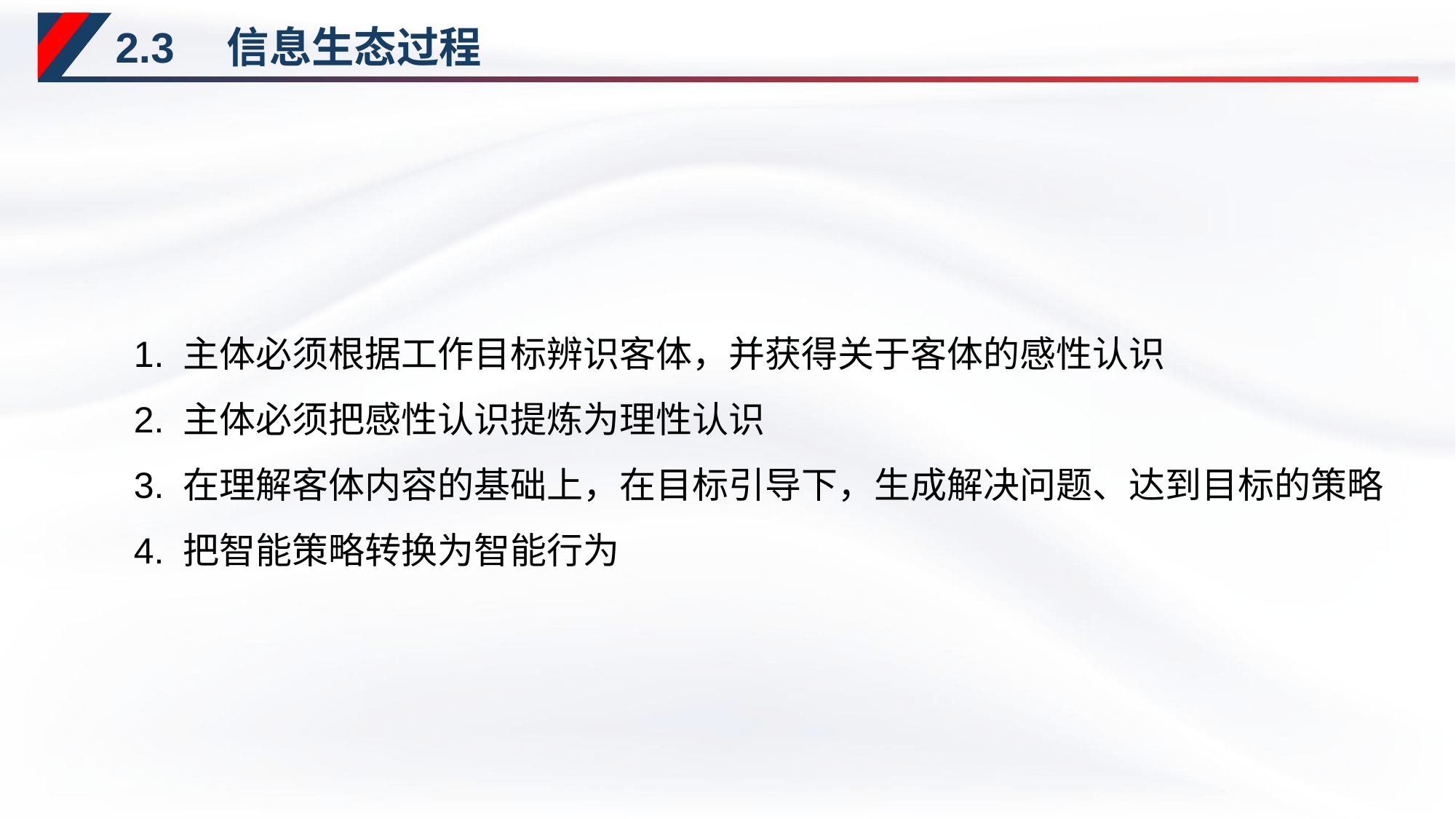

# 2.3　信息生态过程
1. 主体必须根据工作目标辨识客体，并获得关于客体的感性认识
2. 主体必须把感性认识提炼为理性认识
3. 在理解客体内容的基础上，在目标引导下，生成解决问题、达到目标的策略
4. 把智能策略转换为智能行为